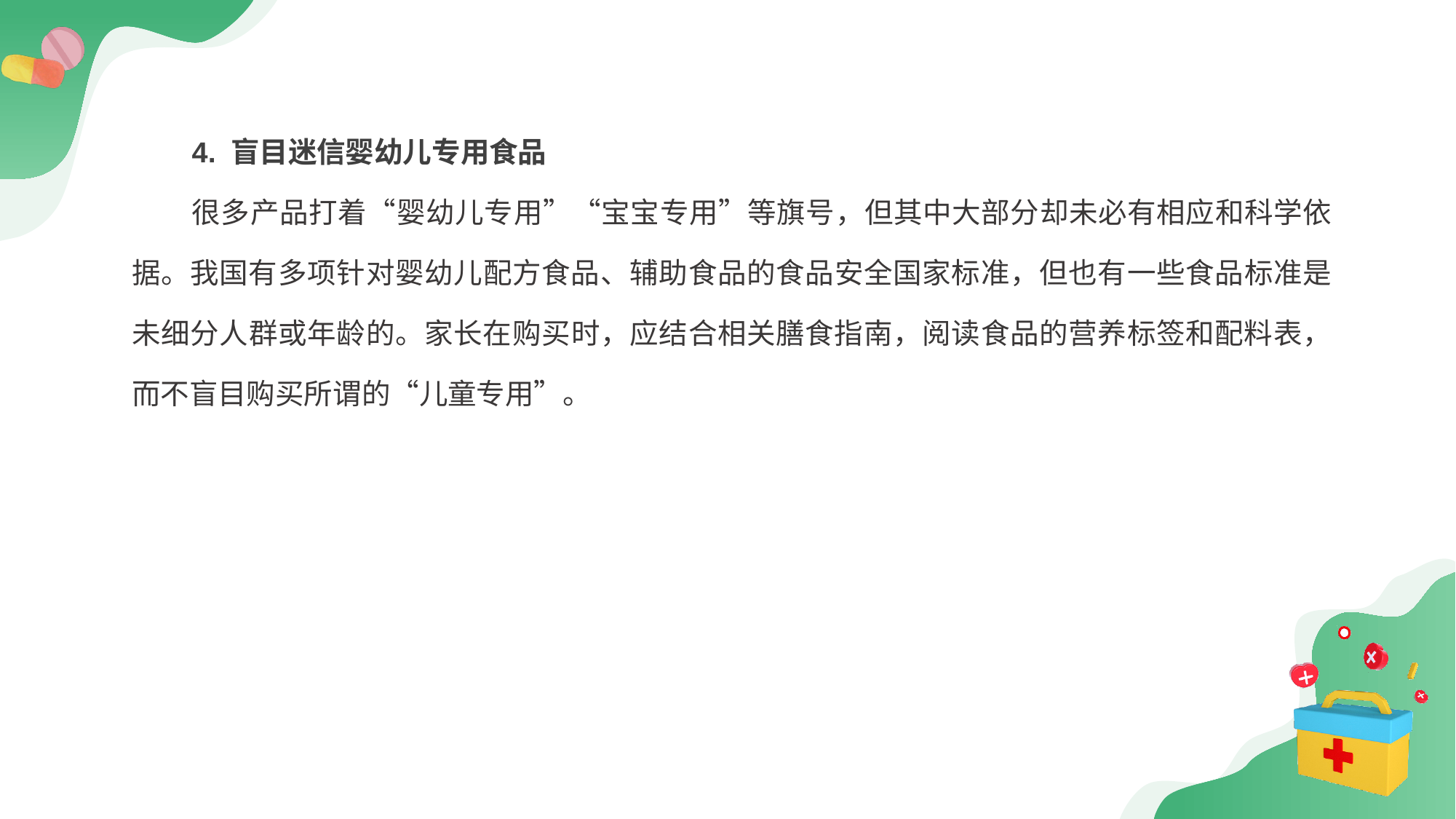

4. 盲目迷信婴幼儿专用食品
很多产品打着“婴幼儿专用”“宝宝专用”等旗号，但其中大部分却未必有相应和科学依据。我国有多项针对婴幼儿配方食品、辅助食品的食品安全国家标准，但也有一些食品标准是未细分人群或年龄的。家长在购买时，应结合相关膳食指南，阅读食品的营养标签和配料表，而不盲目购买所谓的“儿童专用”。